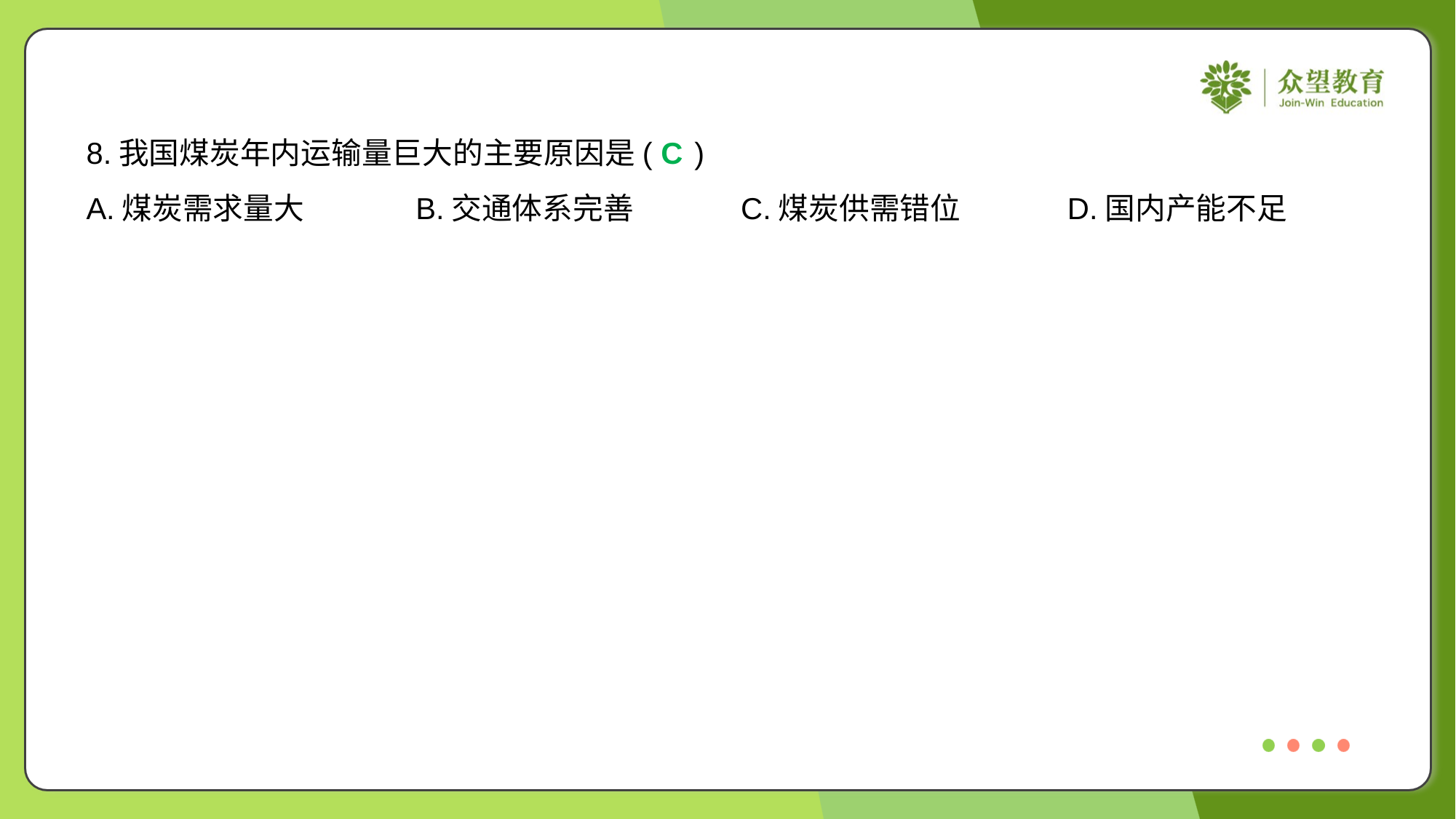

8.我国煤炭年内运输量巨大的主要原因是(     )
C
A.煤炭需求量大	B.交通体系完善	C.煤炭供需错位	D.国内产能不足